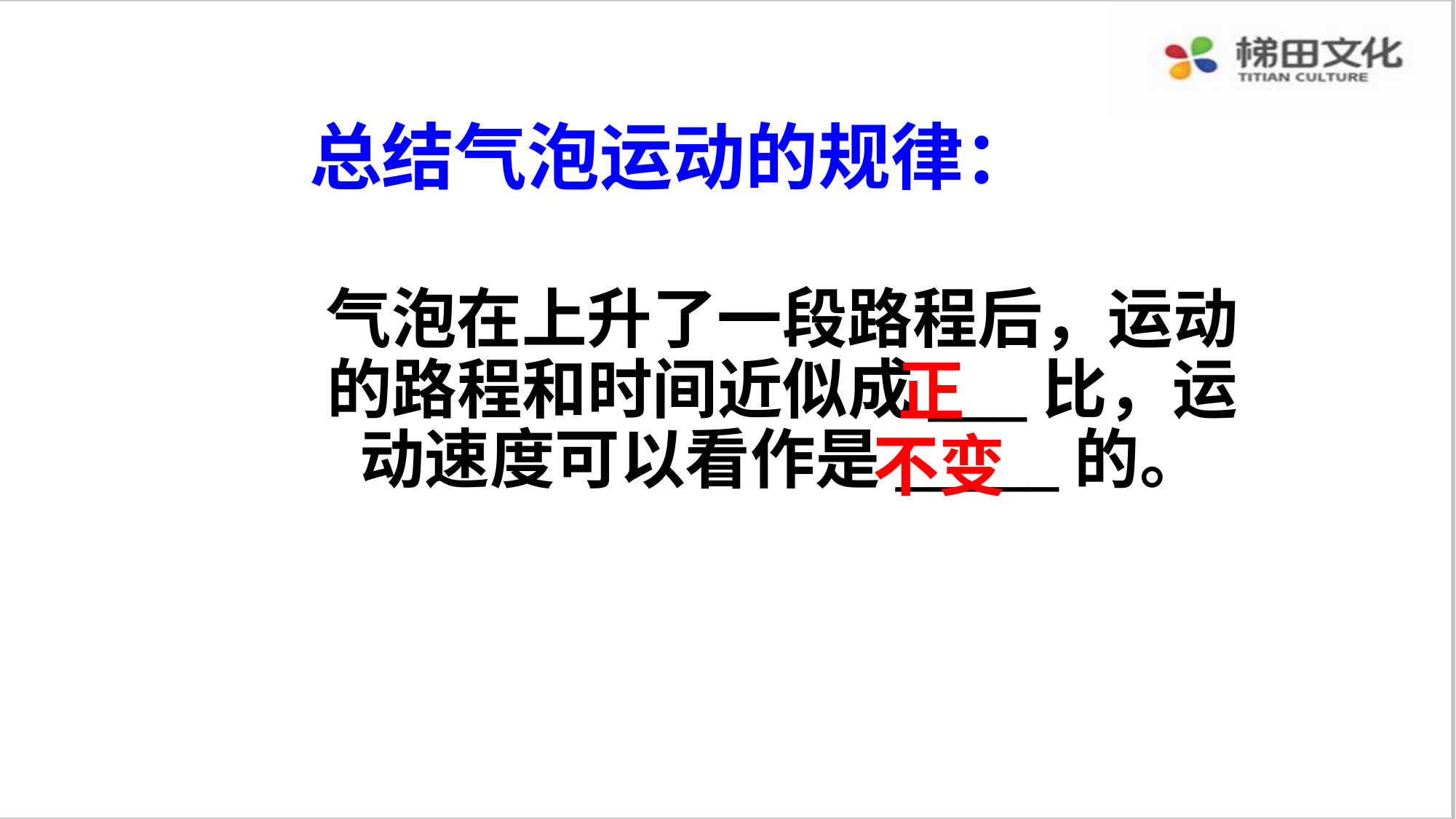

总结气泡运动的规律：
气泡在上升了一段路程后，运动的路程和时间近似成___比，运动速度可以看作是_____的。
正
不变
5